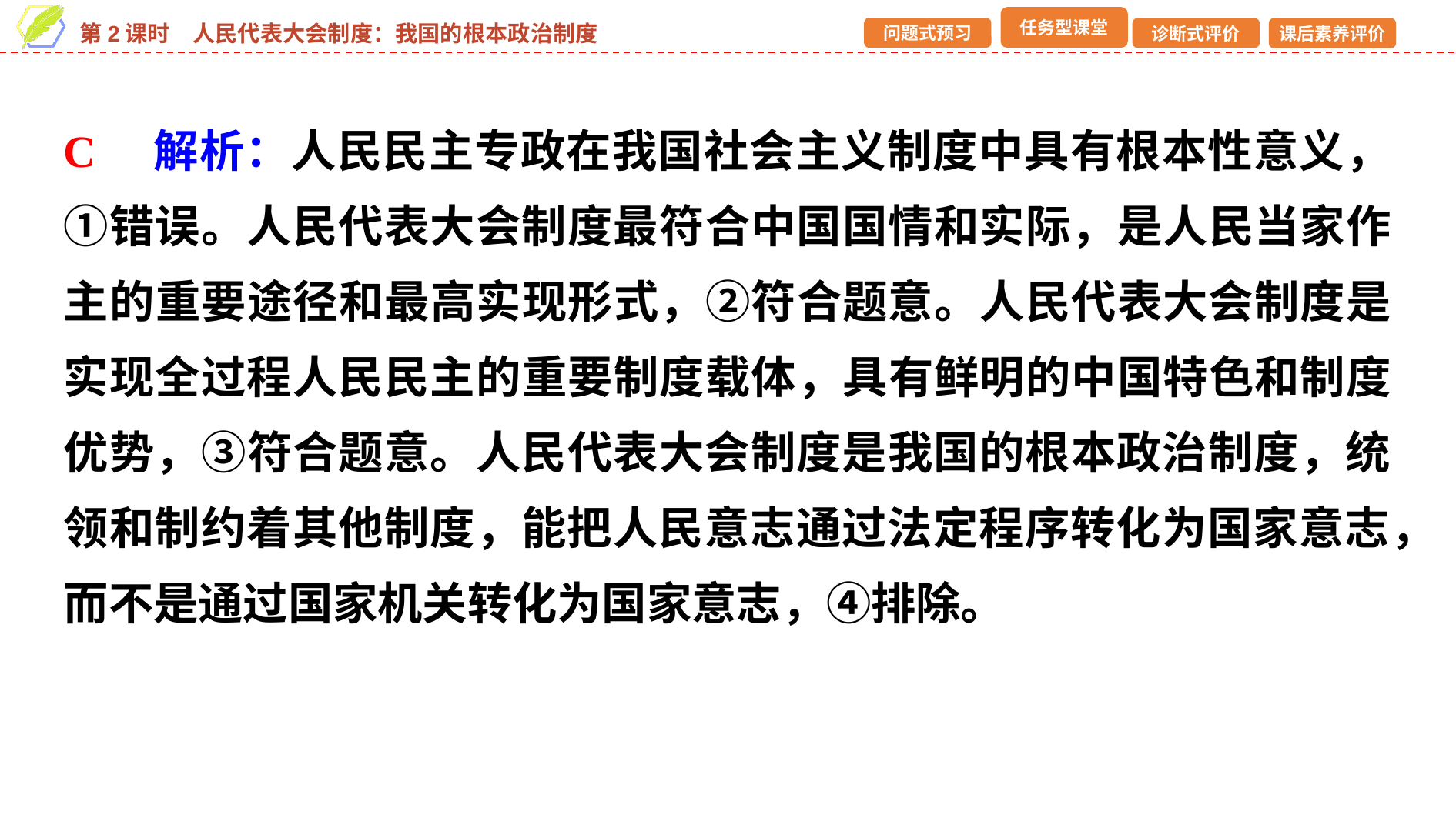

C　解析：人民民主专政在我国社会主义制度中具有根本性意义，①错误。人民代表大会制度最符合中国国情和实际，是人民当家作主的重要途径和最高实现形式，②符合题意。人民代表大会制度是实现全过程人民民主的重要制度载体，具有鲜明的中国特色和制度优势，③符合题意。人民代表大会制度是我国的根本政治制度，统领和制约着其他制度，能把人民意志通过法定程序转化为国家意志，而不是通过国家机关转化为国家意志，④排除。